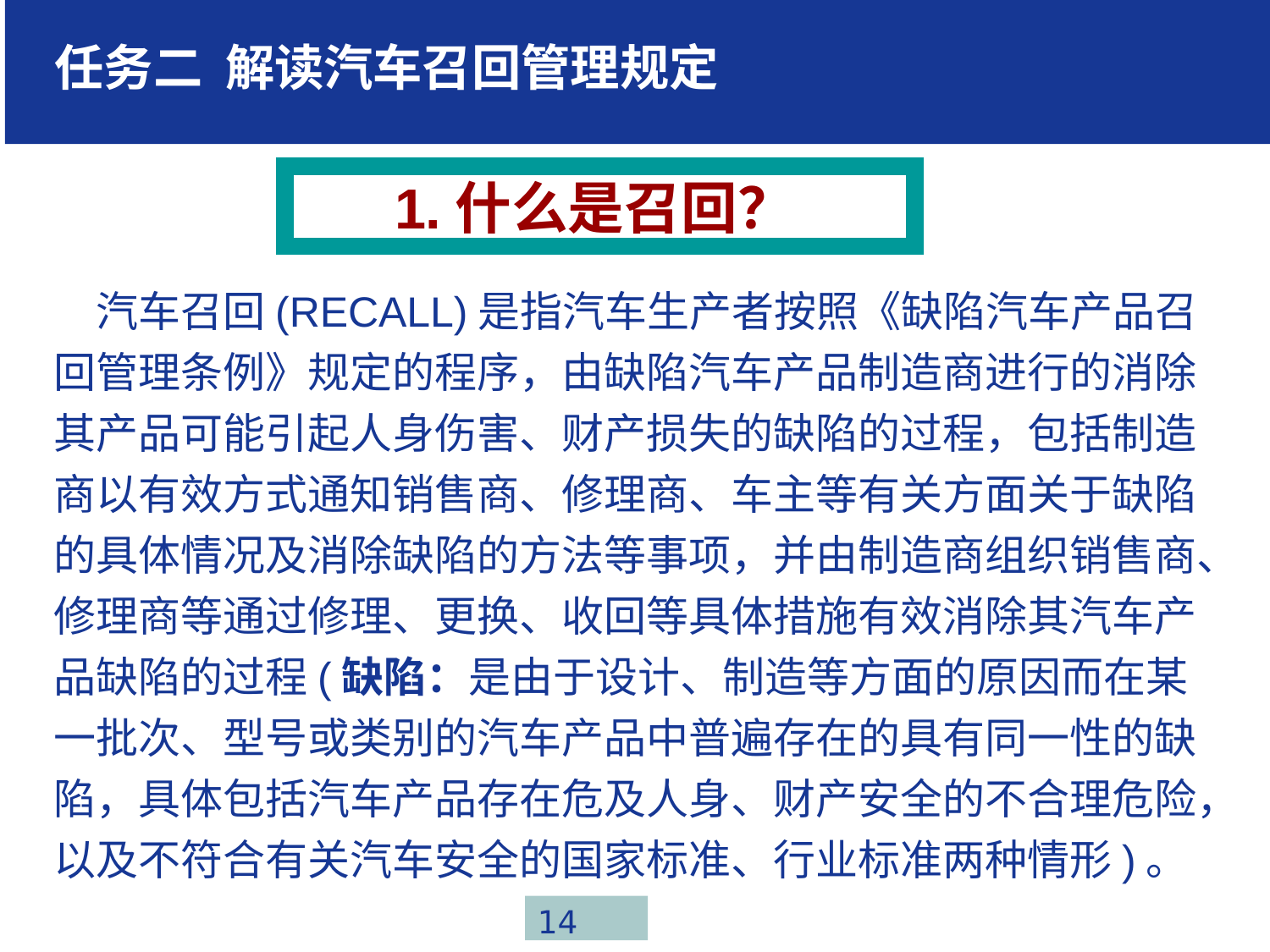

任务二  解读汽车召回管理规定
1.什么是召回？
汽车召回(RECALL)是指汽车生产者按照《缺陷汽车产品召回管理条例》规定的程序，由缺陷汽车产品制造商进行的消除其产品可能引起人身伤害、财产损失的缺陷的过程，包括制造商以有效方式通知销售商、修理商、车主等有关方面关于缺陷的具体情况及消除缺陷的方法等事项，并由制造商组织销售商、修理商等通过修理、更换、收回等具体措施有效消除其汽车产品缺陷的过程(缺陷：是由于设计、制造等方面的原因而在某一批次、型号或类别的汽车产品中普遍存在的具有同一性的缺陷，具体包括汽车产品存在危及人身、财产安全的不合理危险，以及不符合有关汽车安全的国家标准、行业标准两种情形)。
14